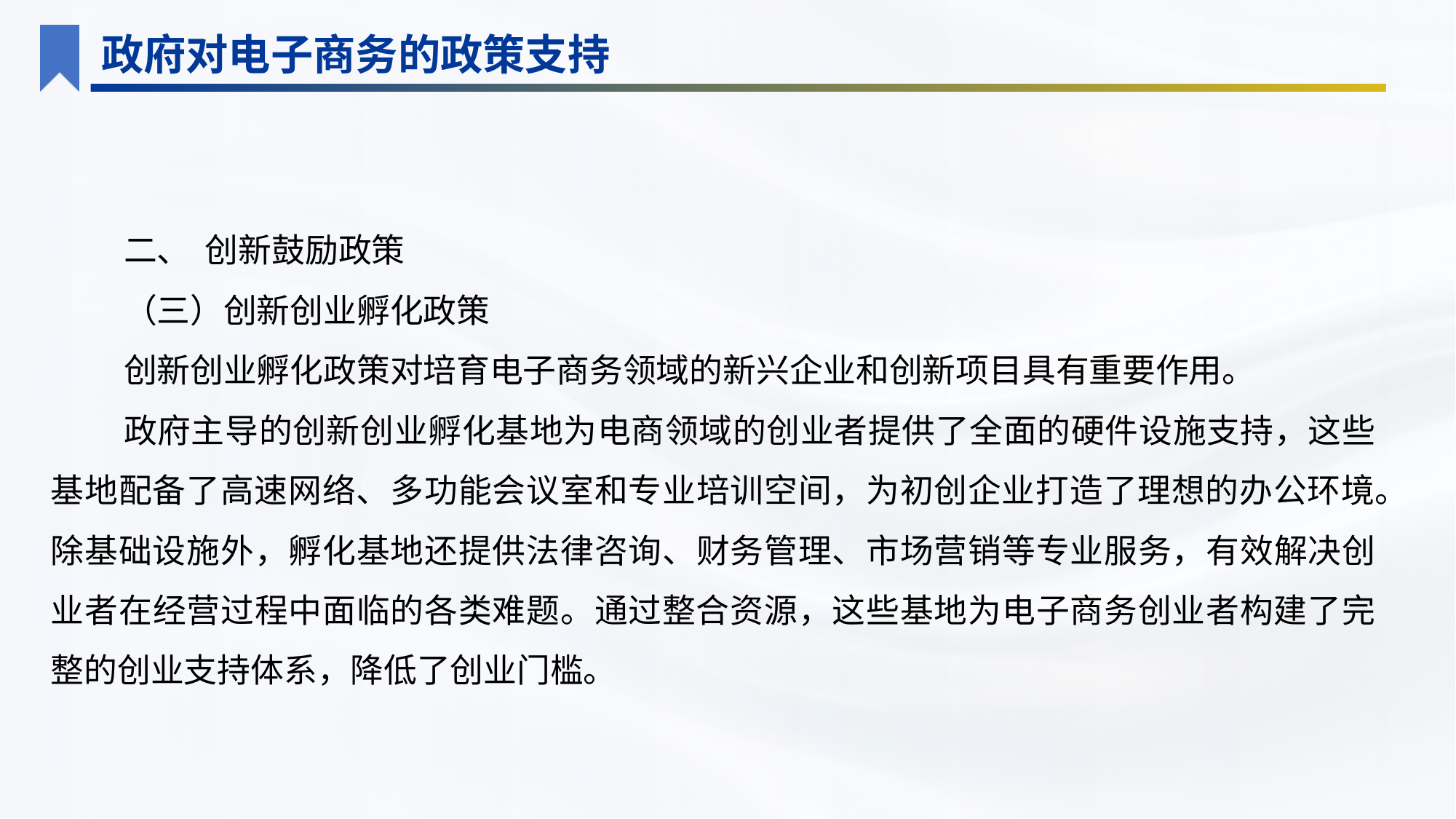

政府对电子商务的政策支持
二、  创新鼓励政策
（三）创新创业孵化政策
创新创业孵化政策对培育电子商务领域的新兴企业和创新项目具有重要作用。
政府主导的创新创业孵化基地为电商领域的创业者提供了全面的硬件设施支持，这些基地配备了高速网络、多功能会议室和专业培训空间，为初创企业打造了理想的办公环境。除基础设施外，孵化基地还提供法律咨询、财务管理、市场营销等专业服务，有效解决创业者在经营过程中面临的各类难题。通过整合资源，这些基地为电子商务创业者构建了完整的创业支持体系，降低了创业门槛。